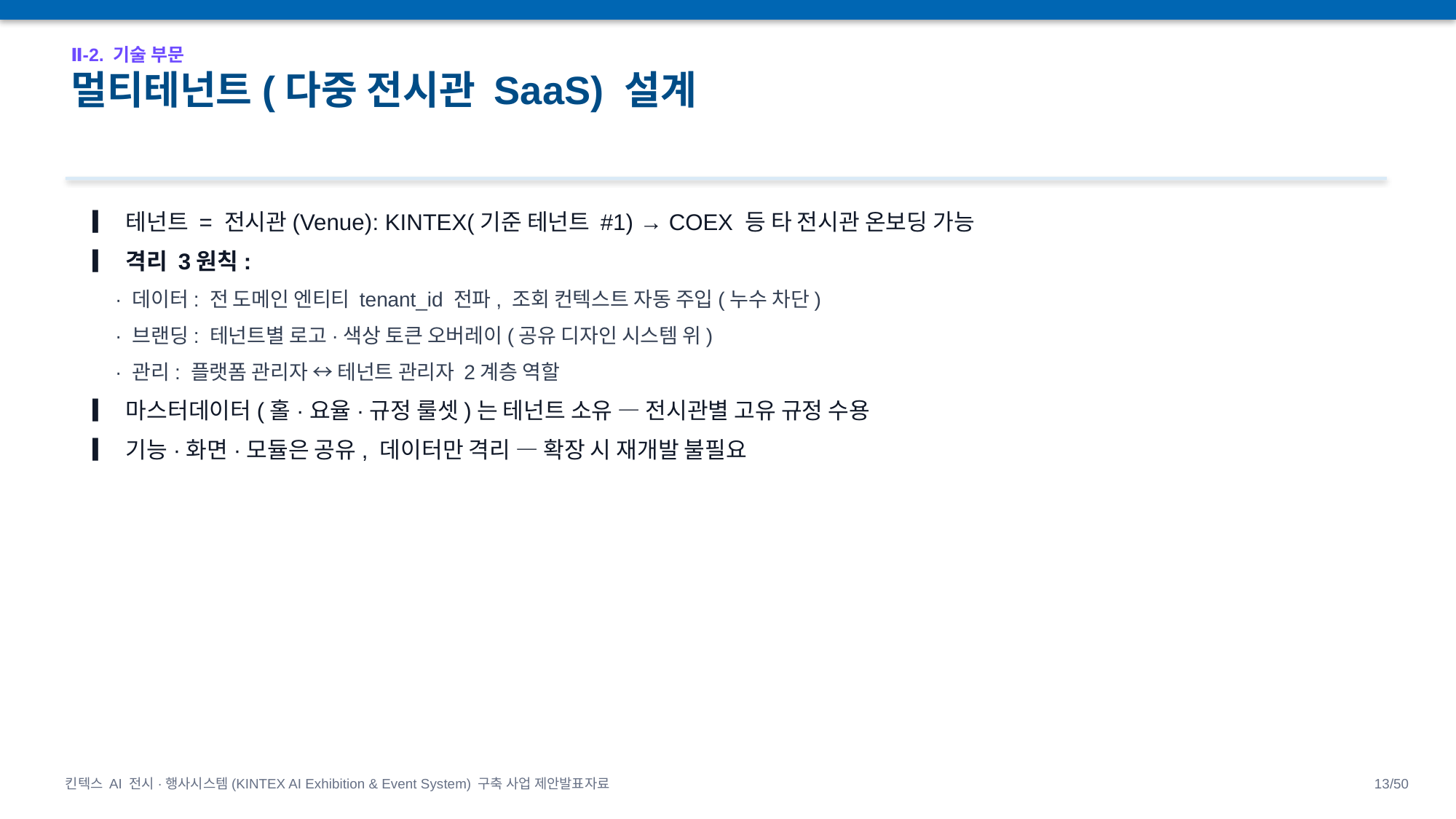

Ⅱ-2. 기술 부문
멀티테넌트(다중 전시관 SaaS) 설계

▎ 테넌트 = 전시관(Venue): KINTEX(기준 테넌트 #1) → COEX 등 타 전시관 온보딩 가능
▎ 격리 3원칙:
    · 데이터: 전 도메인 엔티티 tenant_id 전파, 조회 컨텍스트 자동 주입(누수 차단)
    · 브랜딩: 테넌트별 로고·색상 토큰 오버레이(공유 디자인 시스템 위)
    · 관리: 플랫폼 관리자 ↔ 테넌트 관리자 2계층 역할
▎ 마스터데이터(홀·요율·규정 룰셋)는 테넌트 소유 — 전시관별 고유 규정 수용
▎ 기능·화면·모듈은 공유, 데이터만 격리 — 확장 시 재개발 불필요
킨텍스 AI 전시·행사시스템(KINTEX AI Exhibition & Event System) 구축 사업 제안발표자료
13/50